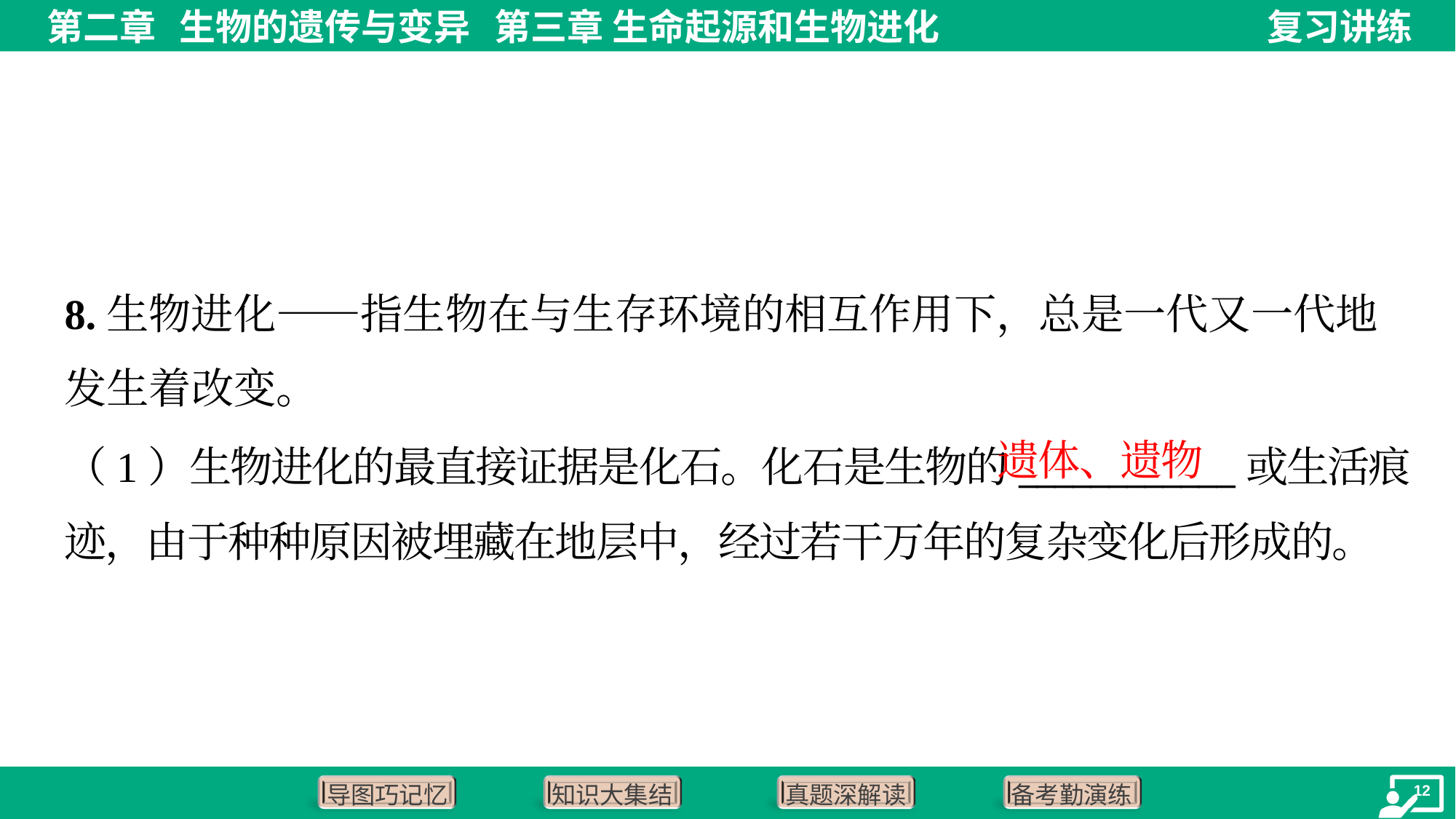

8.生物进化——指生物在与生存环境的相互作用下，总是一代又一代地
发生着改变。
遗体、遗物
（1）生物进化的最直接证据是化石。化石是生物的____________或生活痕
迹，由于种种原因被埋藏在地层中，经过若干万年的复杂变化后形成的。